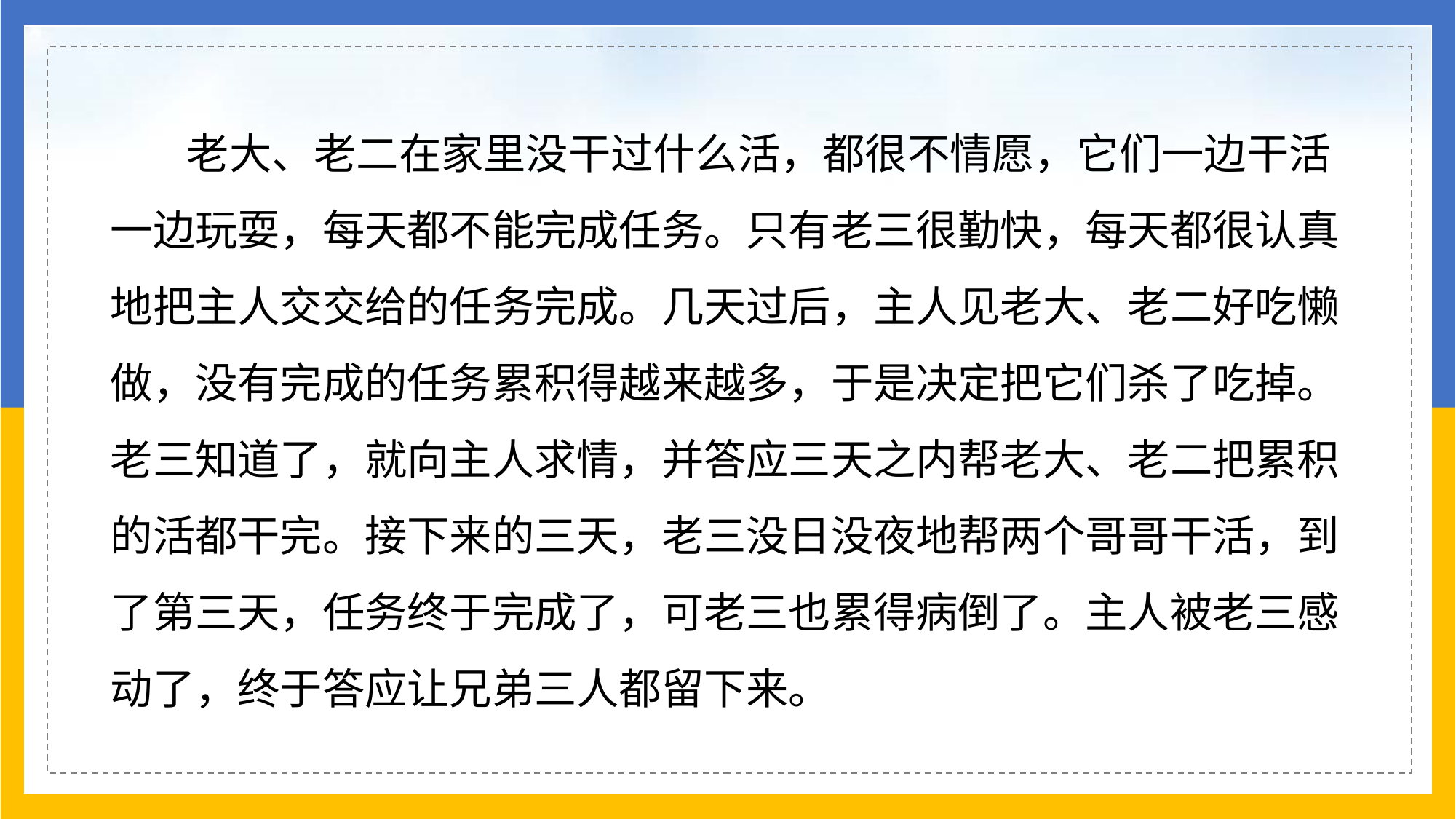

老大、老二在家里没干过什么活，都很不情愿，它们一边干活一边玩耍，每天都不能完成任务。只有老三很勤快，每天都很认真地把主人交交给的任务完成。几天过后，主人见老大、老二好吃懒做，没有完成的任务累积得越来越多，于是决定把它们杀了吃掉。老三知道了，就向主人求情，并答应三天之内帮老大、老二把累积的活都干完。接下来的三天，老三没日没夜地帮两个哥哥干活，到了第三天，任务终于完成了，可老三也累得病倒了。主人被老三感动了，终于答应让兄弟三人都留下来。